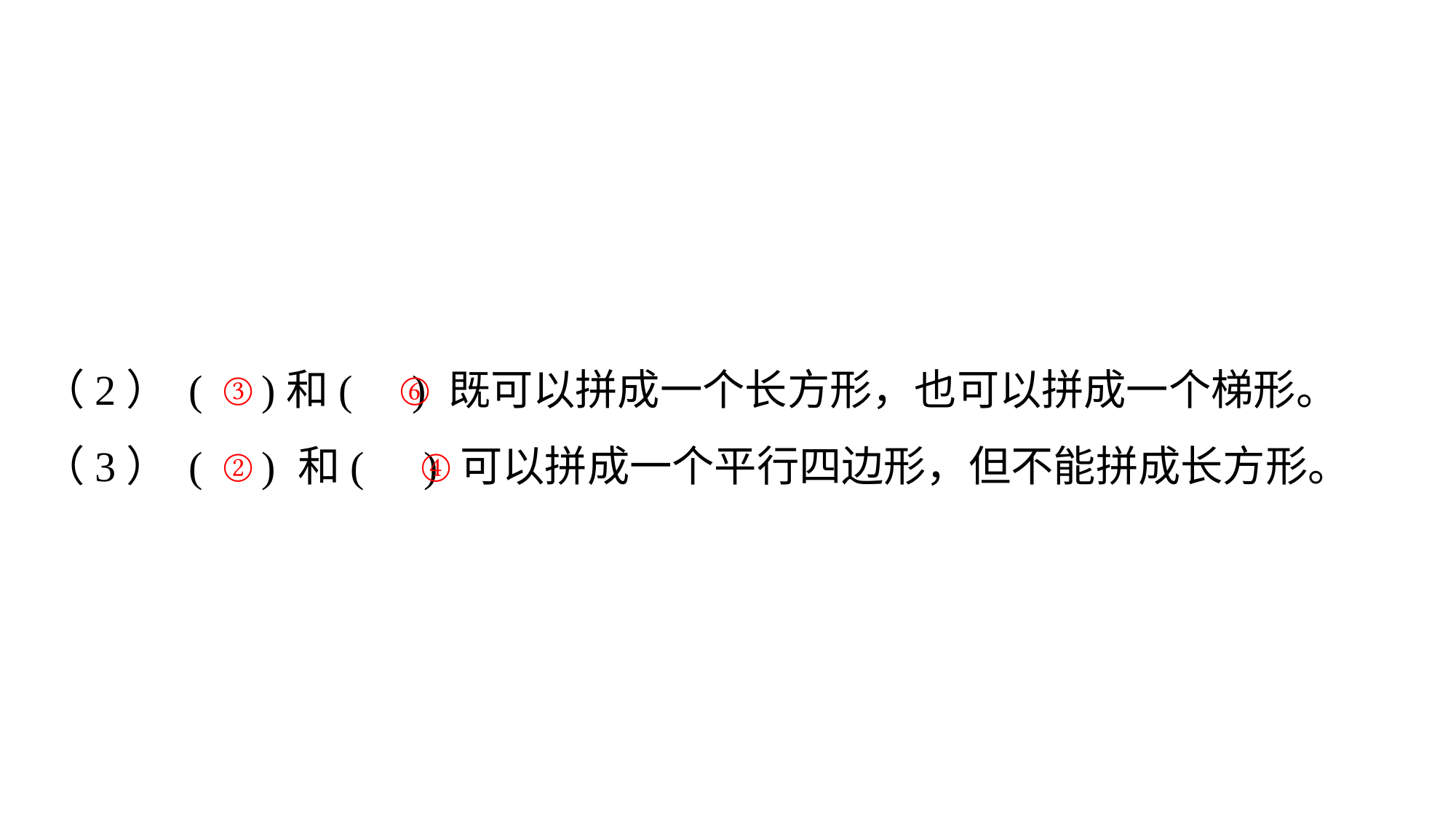

（2） (     )和(     ) 既可以拼成一个长方形，也可以拼成一个梯形。
③
⑥
（3） (     ) 和(     ) 可以拼成一个平行四边形，但不能拼成长方形。
②
④